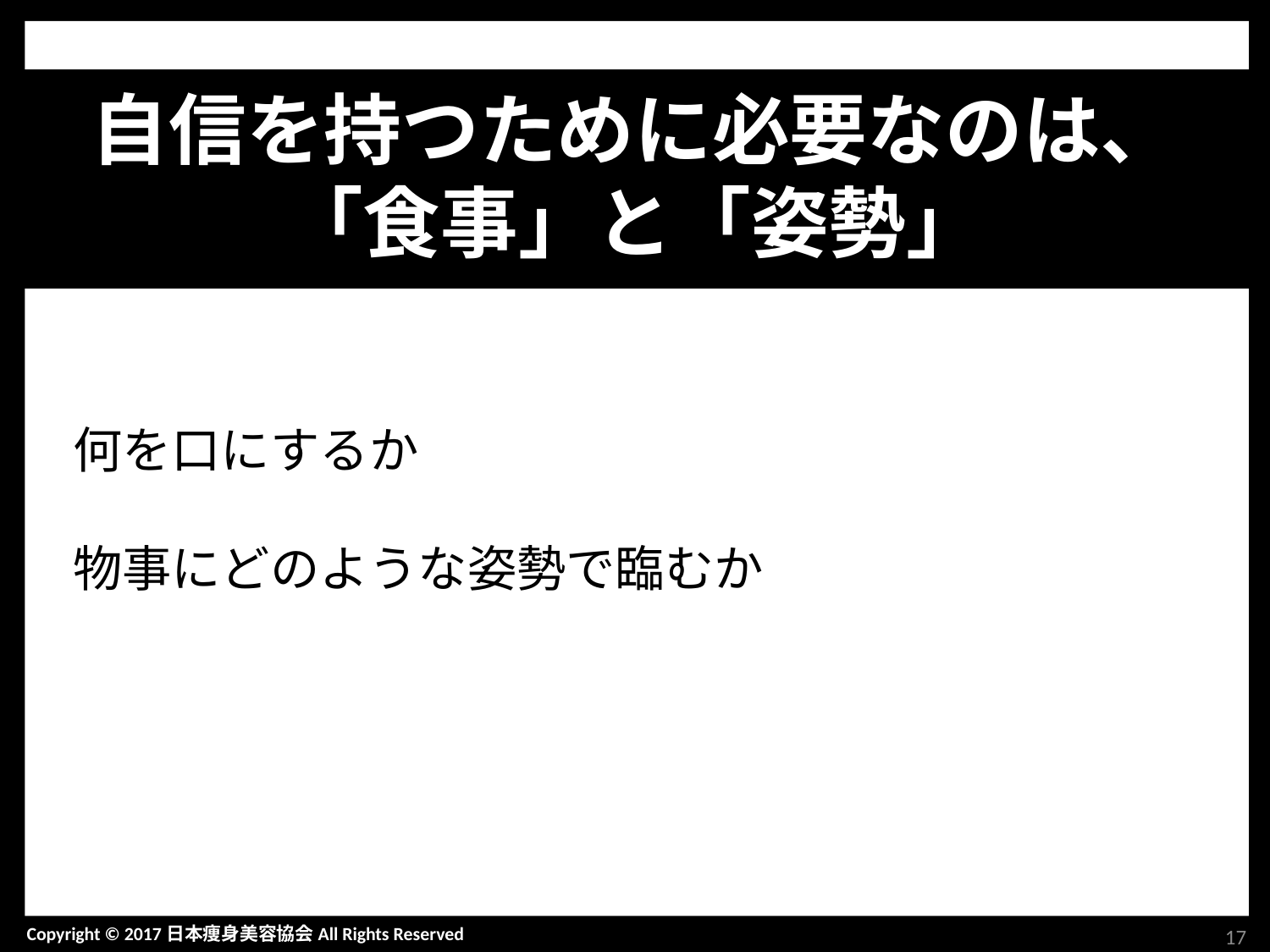

自信を持つために必要なのは、
「食事」と「姿勢」
何を口にするか

物事にどのような姿勢で臨むか